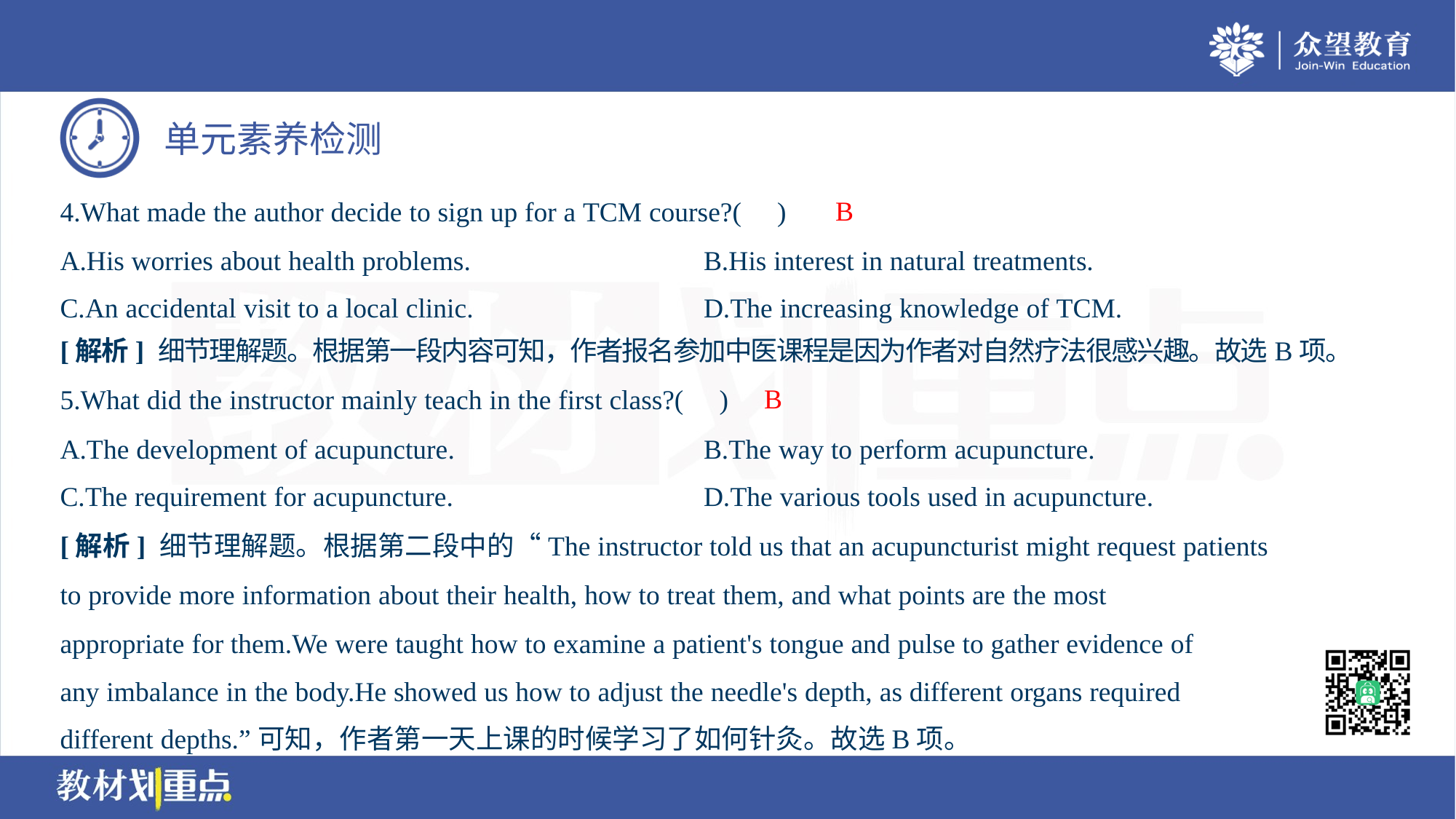

B
4.What made the author decide to sign up for a TCM course?(     )
A.His worries about health problems.	B.His interest in natural treatments.
C.An accidental visit to a local clinic.	D.The increasing knowledge of TCM.
[解析] 细节理解题。根据第一段内容可知，作者报名参加中医课程是因为作者对自然疗法很感兴趣。故选B项。
B
5.What did the instructor mainly teach in the first class?(     )
A.The development of acupuncture.	B.The way to perform acupuncture.
C.The requirement for acupuncture.	D.The various tools used in acupuncture.
[解析] 细节理解题。根据第二段中的“The instructor told us that an acupuncturist might request patients
to provide more information about their health, how to treat them, and what points are the most
appropriate for them.We were taught how to examine a patient's tongue and pulse to gather evidence of
any imbalance in the body.He showed us how to adjust the needle's depth, as different organs required
different depths.”可知，作者第一天上课的时候学习了如何针灸。故选B项。